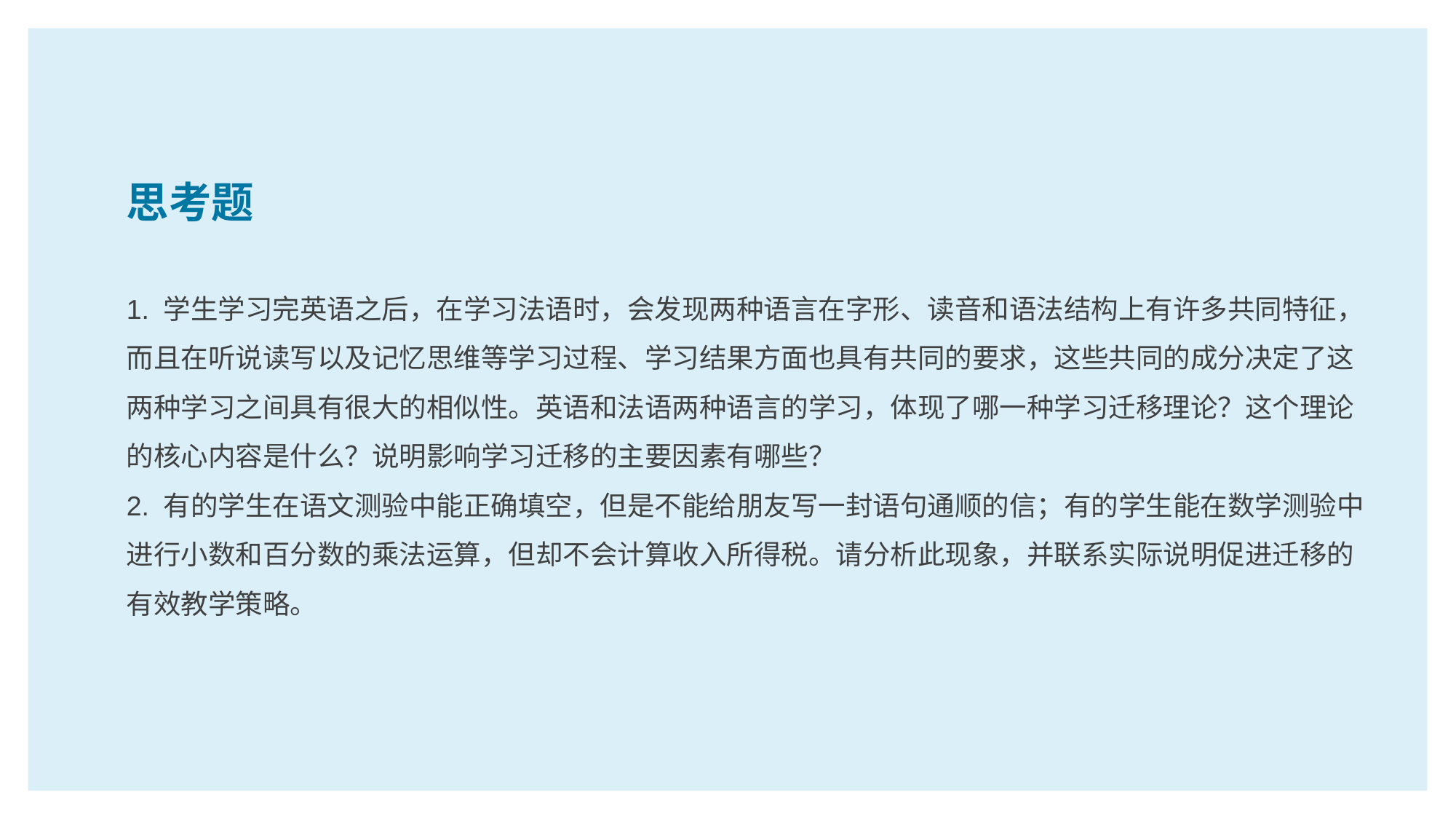

思考题

1. 学生学习完英语之后，在学习法语时，会发现两种语言在字形、读音和语法结构上有许多共同特征，而且在听说读写以及记忆思维等学习过程、学习结果方面也具有共同的要求，这些共同的成分决定了这两种学习之间具有很大的相似性。英语和法语两种语言的学习，体现了哪一种学习迁移理论？这个理论的核心内容是什么？说明影响学习迁移的主要因素有哪些？
2. 有的学生在语文测验中能正确填空，但是不能给朋友写一封语句通顺的信；有的学生能在数学测验中进行小数和百分数的乘法运算，但却不会计算收入所得税。请分析此现象，并联系实际说明促进迁移的有效教学策略。